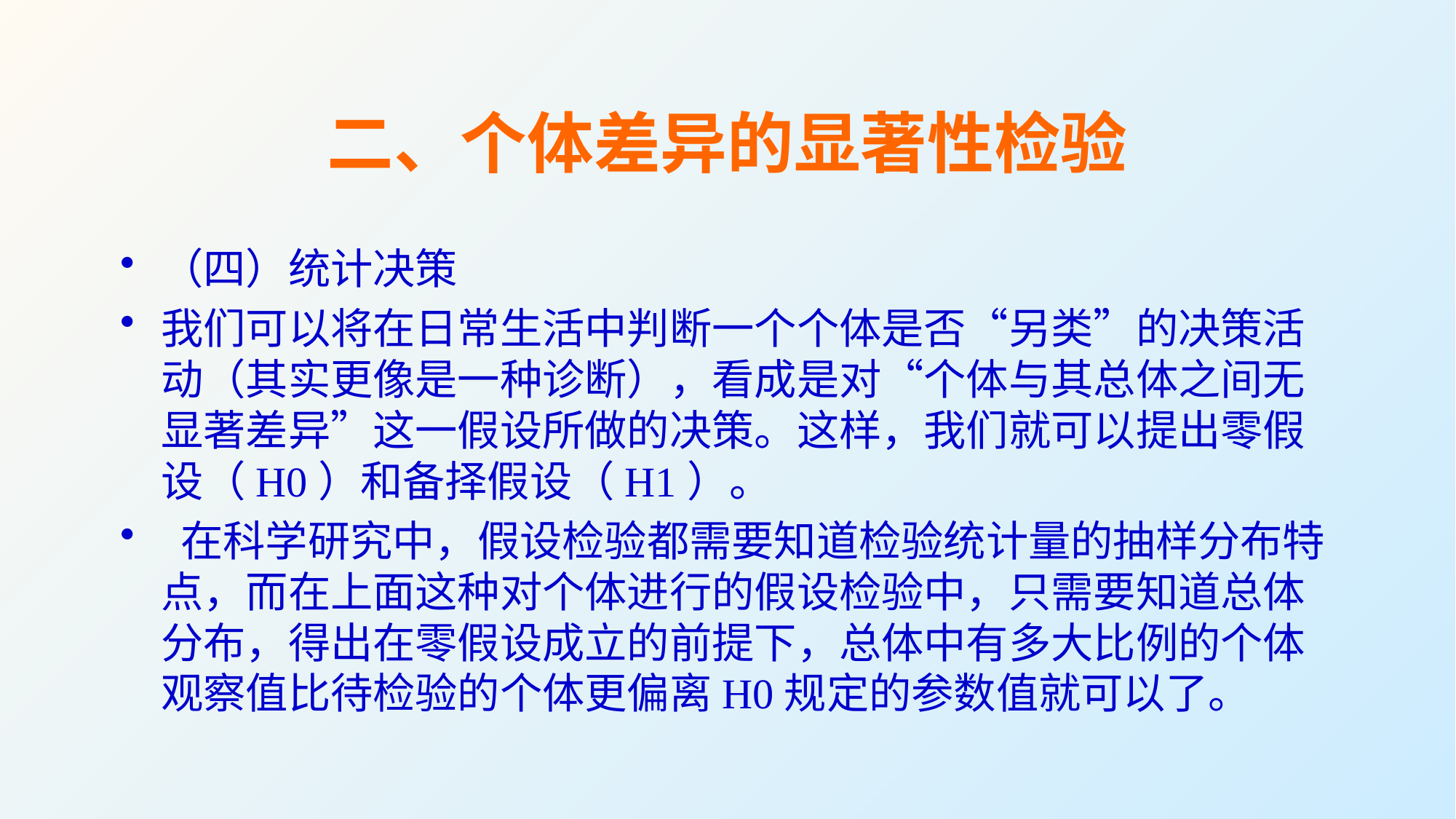

# 二、个体差异的显著性检验
（四）统计决策
我们可以将在日常生活中判断一个个体是否“另类”的决策活动（其实更像是一种诊断），看成是对“个体与其总体之间无显著差异”这一假设所做的决策。这样，我们就可以提出零假设（H0）和备择假设（H1）。
 在科学研究中，假设检验都需要知道检验统计量的抽样分布特点，而在上面这种对个体进行的假设检验中，只需要知道总体分布，得出在零假设成立的前提下，总体中有多大比例的个体观察值比待检验的个体更偏离H0规定的参数值就可以了。